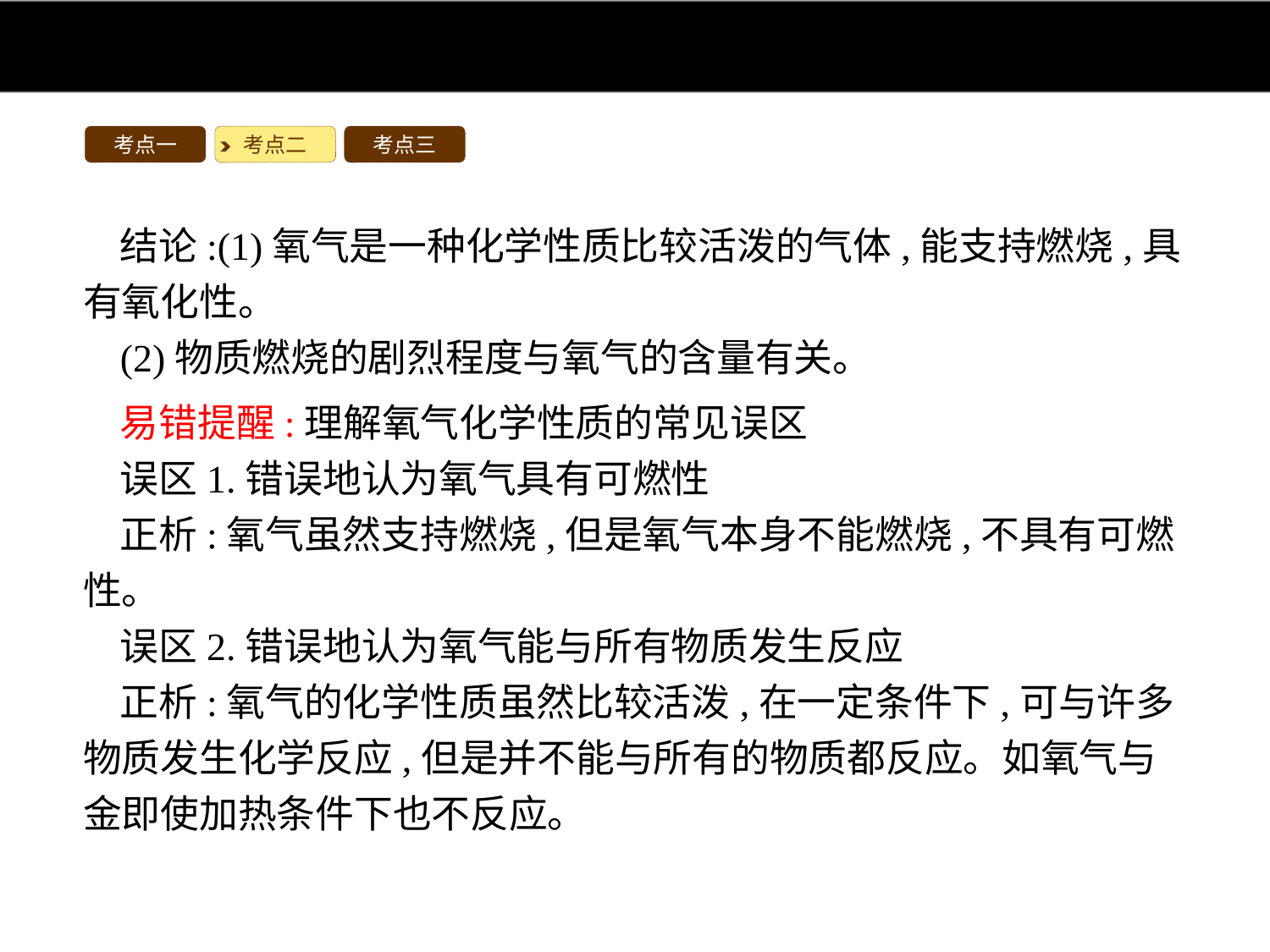

考点一
考点二
考点三

结论:(1)氧气是一种化学性质比较活泼的气体,能支持燃烧,具有氧化性。
(2)物质燃烧的剧烈程度与氧气的含量有关。
易错提醒:理解氧气化学性质的常见误区
误区1.错误地认为氧气具有可燃性
正析:氧气虽然支持燃烧,但是氧气本身不能燃烧,不具有可燃性。
误区2.错误地认为氧气能与所有物质发生反应
正析:氧气的化学性质虽然比较活泼,在一定条件下,可与许多物质发生化学反应,但是并不能与所有的物质都反应。如氧气与金即使加热条件下也不反应。